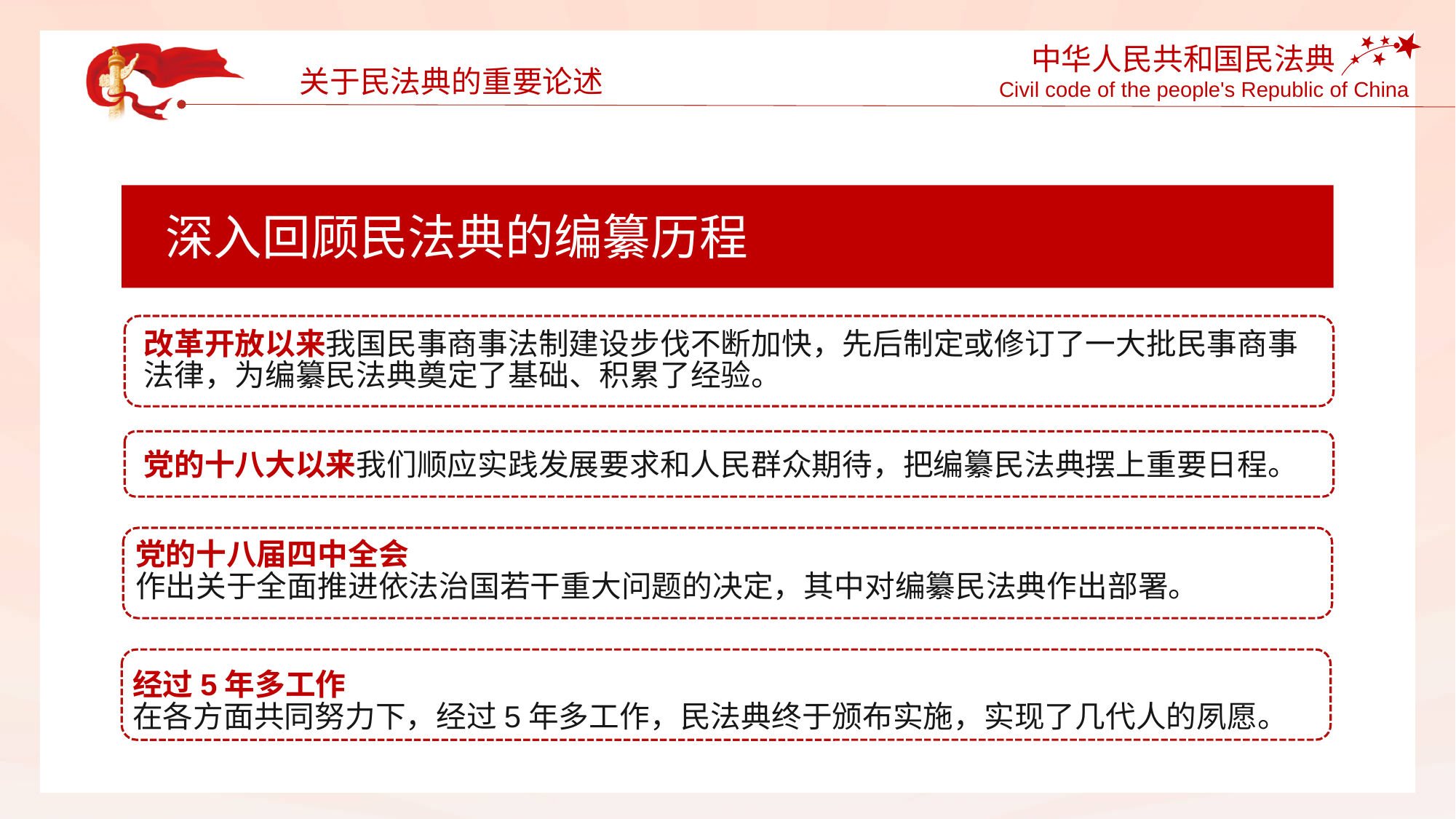

关于民法典的重要论述

深入回顾民法典的编纂历程

改革开放以来我国民事商事法制建设步伐不断加快，先后制定或修订了一大批民事商事法律，为编纂民法典奠定了基础、积累了经验。

党的十八大以来我们顺应实践发展要求和人民群众期待，把编纂民法典摆上重要日程。

党的十八届四中全会
作出关于全面推进依法治国若干重大问题的决定，其中对编纂民法典作出部署。

经过5年多工作
在各方面共同努力下，经过5年多工作，民法典终于颁布实施，实现了几代人的夙愿。